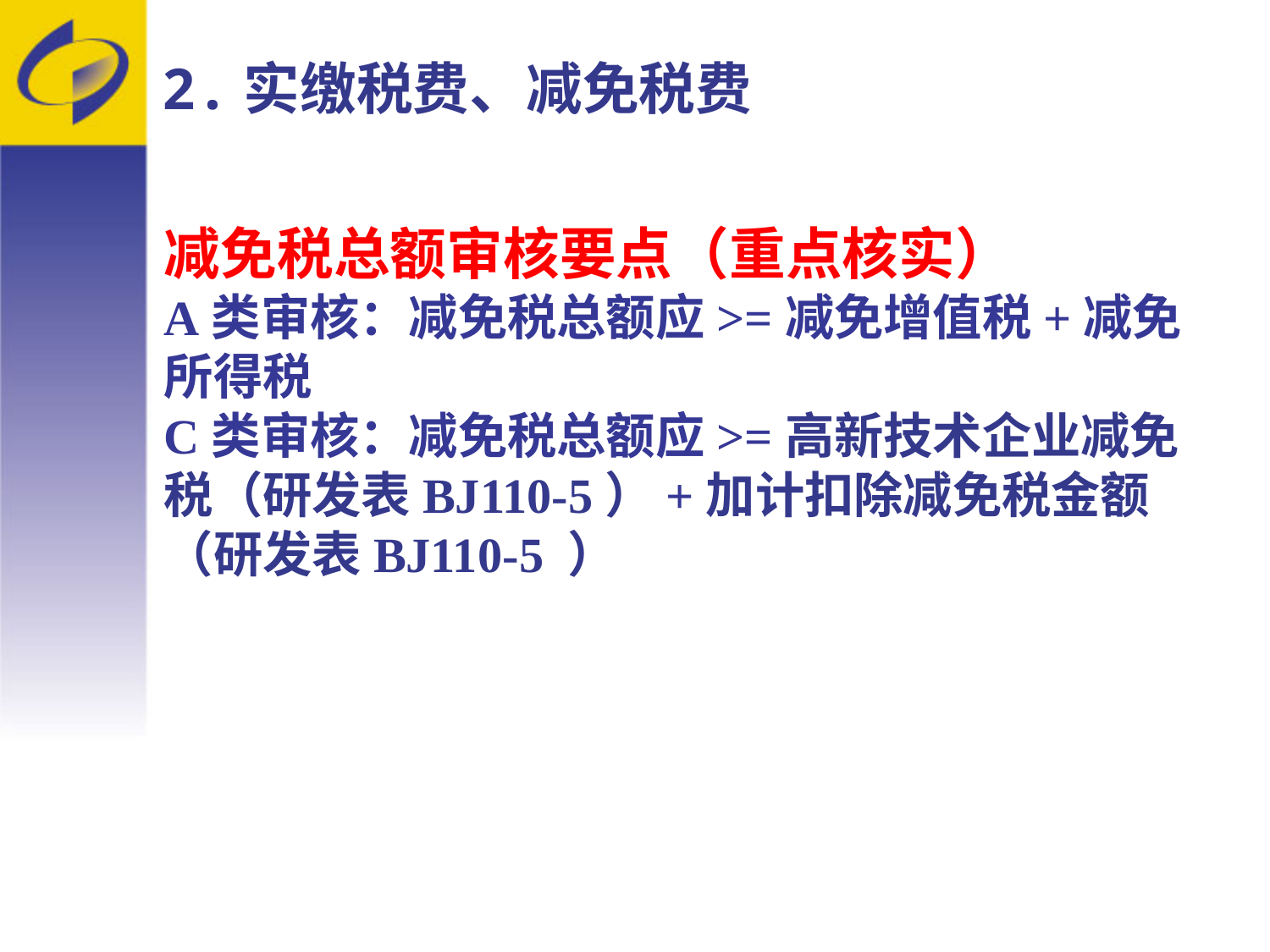

2.实缴税费、减免税费
减免税总额审核要点（重点核实）
A类审核：减免税总额应>=减免增值税+减免所得税
C类审核：减免税总额应>=高新技术企业减免税（研发表BJ110-5）+加计扣除减免税金额（研发表BJ110-5 ）